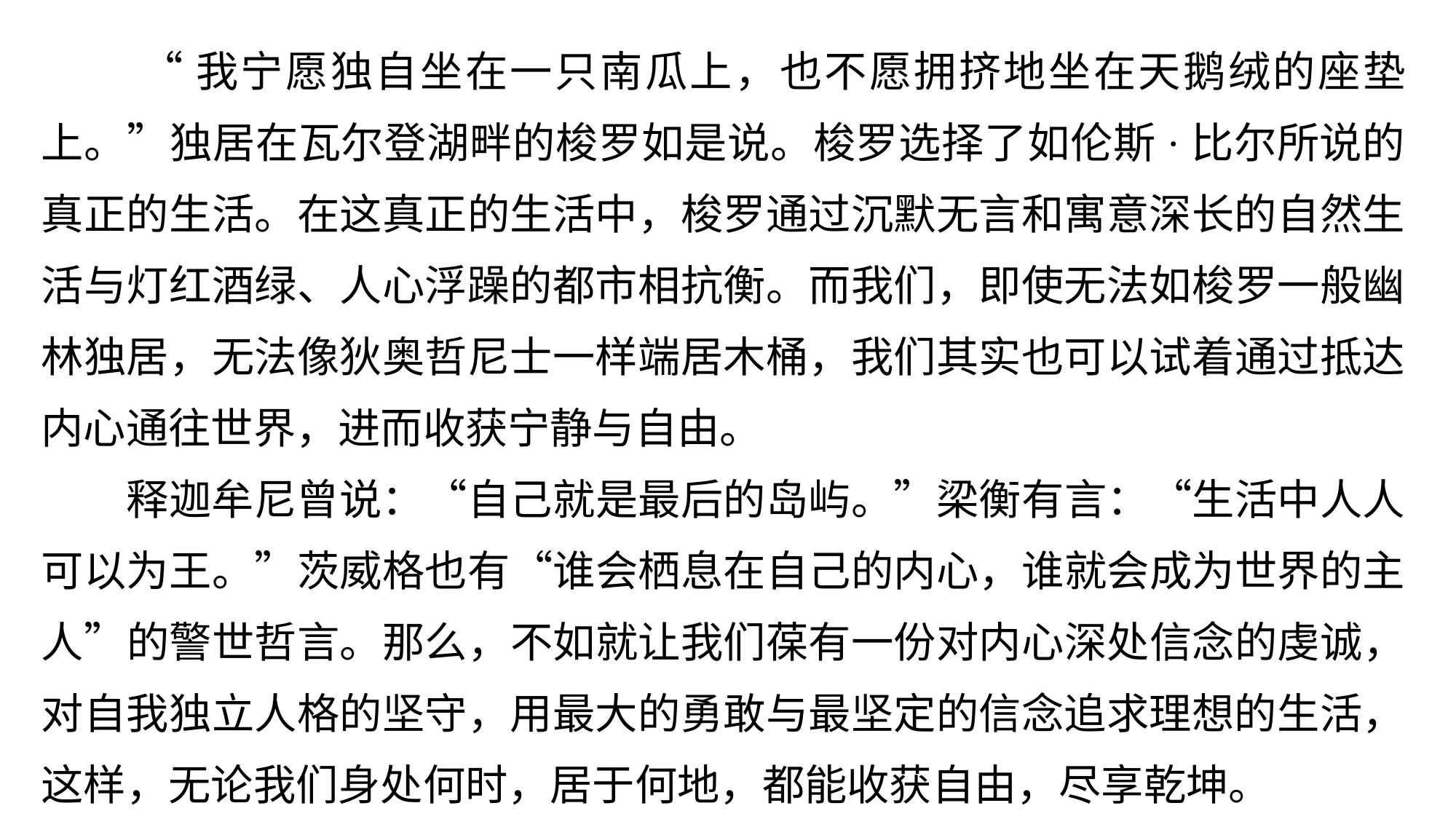

“我宁愿独自坐在一只南瓜上，也不愿拥挤地坐在天鹅绒的座垫上。”独居在瓦尔登湖畔的梭罗如是说。梭罗选择了如伦斯·比尔所说的真正的生活。在这真正的生活中，梭罗通过沉默无言和寓意深长的自然生活与灯红酒绿、人心浮躁的都市相抗衡。而我们，即使无法如梭罗一般幽林独居，无法像狄奥哲尼士一样端居木桶，我们其实也可以试着通过抵达内心通往世界，进而收获宁静与自由。
释迦牟尼曾说：“自己就是最后的岛屿。”梁衡有言：“生活中人人可以为王。”茨威格也有“谁会栖息在自己的内心，谁就会成为世界的主人”的警世哲言。那么，不如就让我们葆有一份对内心深处信念的虔诚，对自我独立人格的坚守，用最大的勇敢与最坚定的信念追求理想的生活，这样，无论我们身处何时，居于何地，都能收获自由，尽享乾坤。